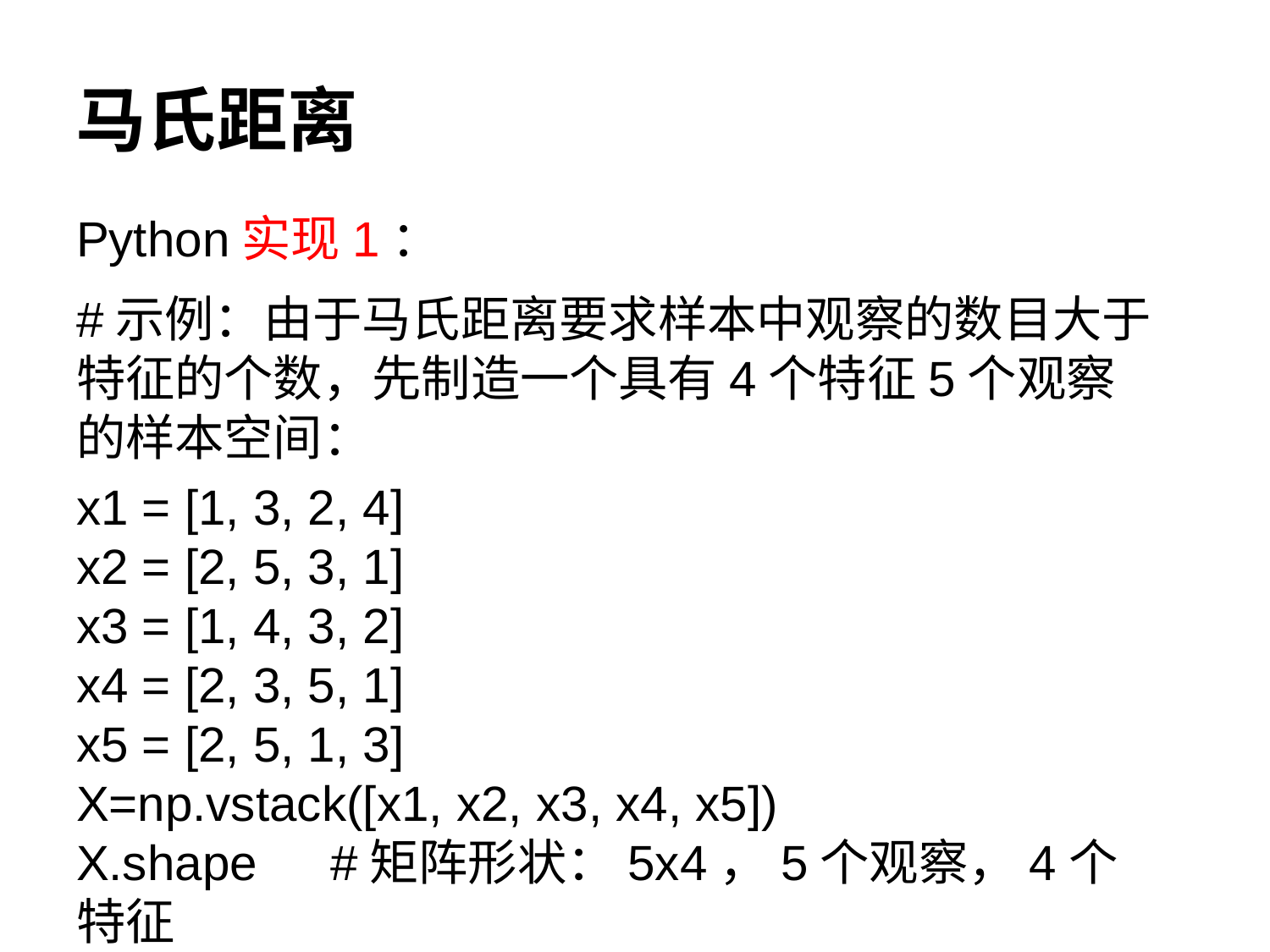

# 马氏距离
Python实现1：
#示例：由于马氏距离要求样本中观察的数目大于特征的个数，先制造一个具有4个特征5个观察的样本空间：
x1 = [1, 3, 2, 4]
x2 = [2, 5, 3, 1]
x3 = [1, 4, 3, 2]
x4 = [2, 3, 5, 1]
x5 = [2, 5, 1, 3]
X=np.vstack([x1, x2, x3, x4, x5])
X.shape	#矩阵形状：5x4，5个观察，4个特征